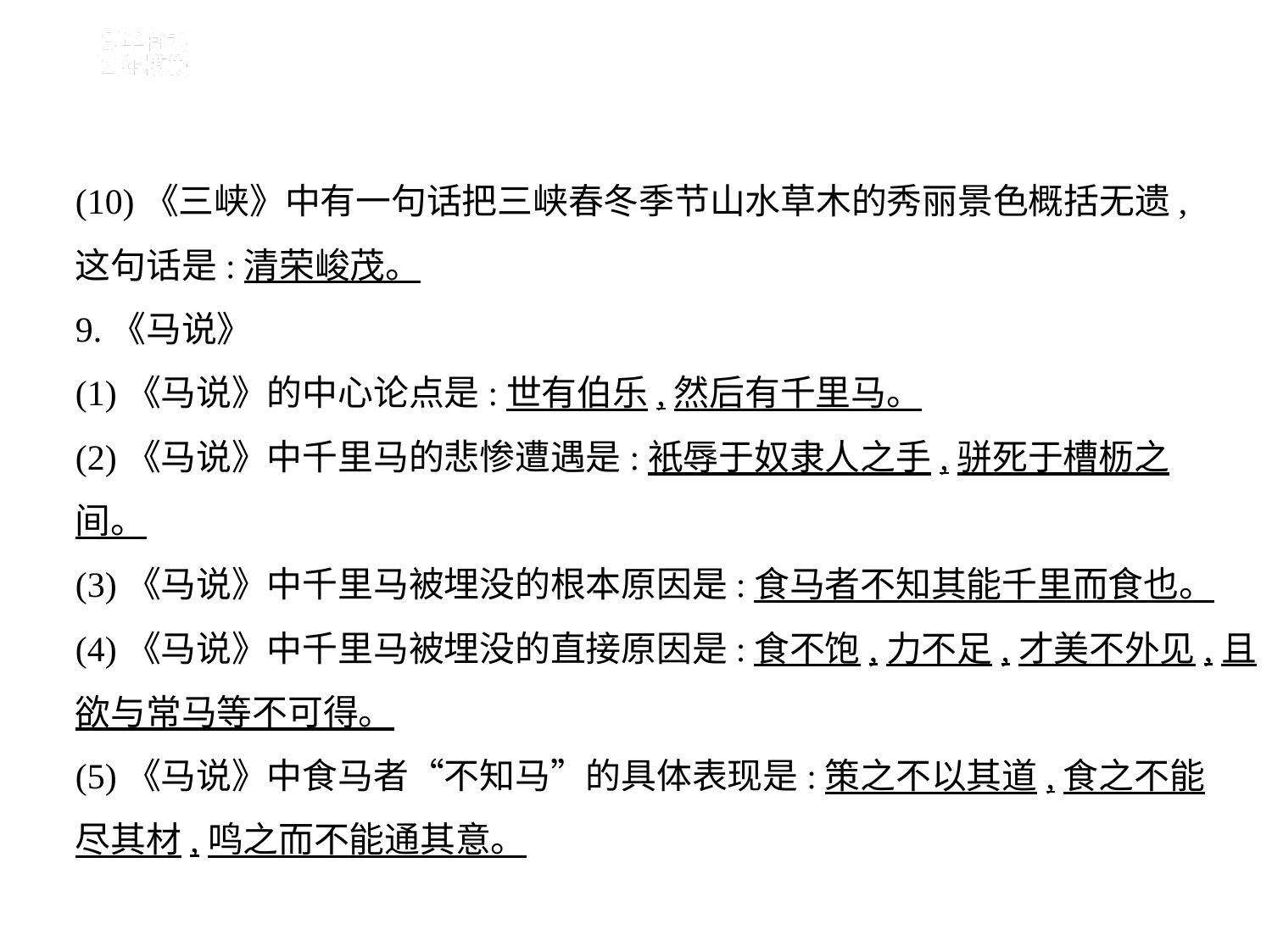

(10)《三峡》中有一句话把三峡春冬季节山水草木的秀丽景色概括无遗,
这句话是:清荣峻茂。
9.《马说》
(1)《马说》的中心论点是:世有伯乐,然后有千里马。
(2)《马说》中千里马的悲惨遭遇是:衹辱于奴隶人之手,骈死于槽枥之
间。
(3)《马说》中千里马被埋没的根本原因是:食马者不知其能千里而食也。
(4)《马说》中千里马被埋没的直接原因是:食不饱,力不足,才美不外见,且
欲与常马等不可得。
(5)《马说》中食马者“不知马”的具体表现是:策之不以其道,食之不能
尽其材,鸣之而不能通其意。